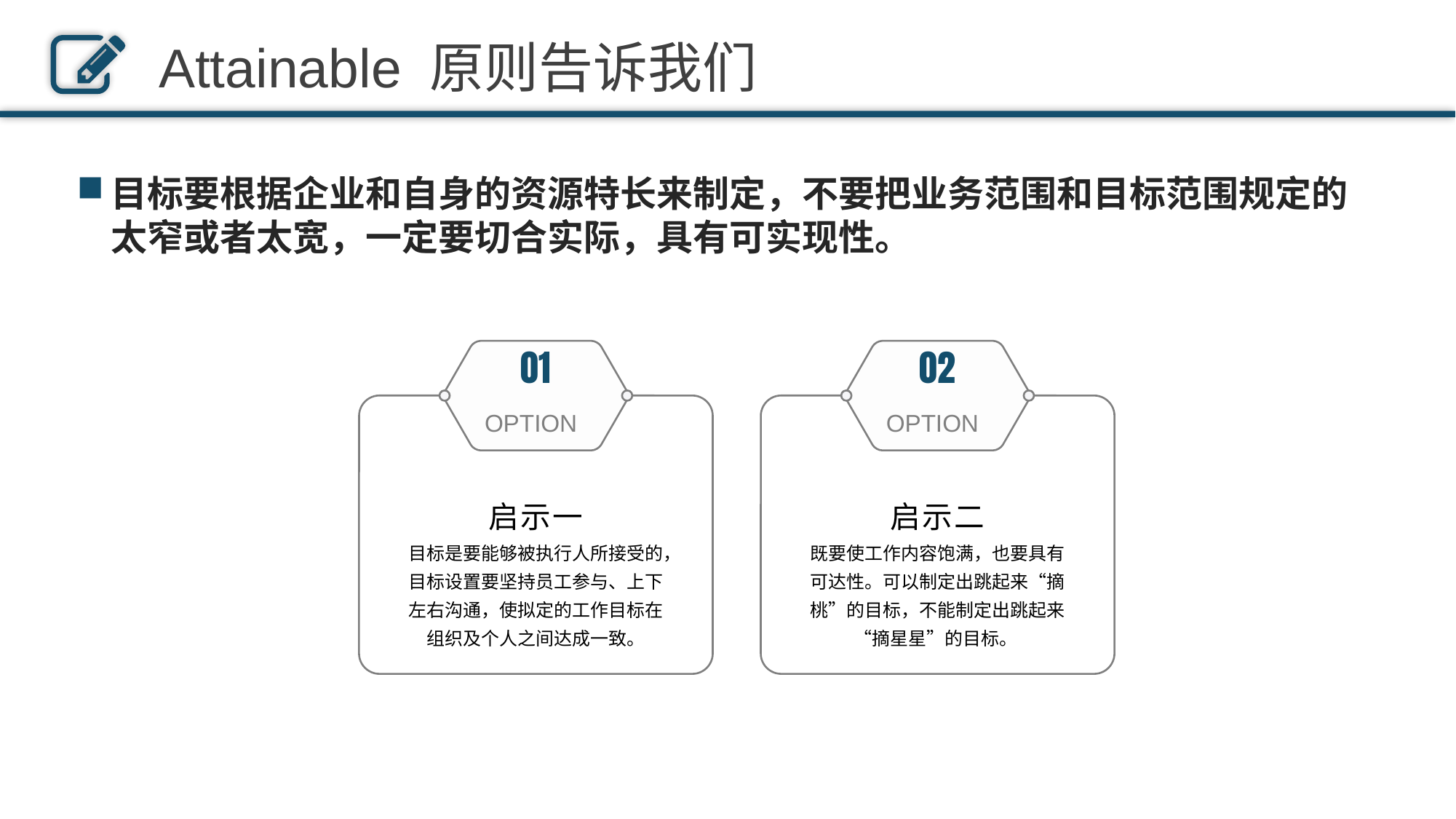

Attainable 原则告诉我们

目标要根据企业和自身的资源特长来制定，不要把业务范围和目标范围规定的太窄或者太宽，一定要切合实际，具有可实现性。

01
02

OPTION
OPTION
启示一
目标是要能够被执行人所接受的，目标设置要坚持员工参与、上下左右沟通，使拟定的工作目标在组织及个人之间达成一致。
启示二
既要使工作内容饱满，也要具有可达性。可以制定出跳起来“摘桃”的目标，不能制定出跳起来“摘星星”的目标。